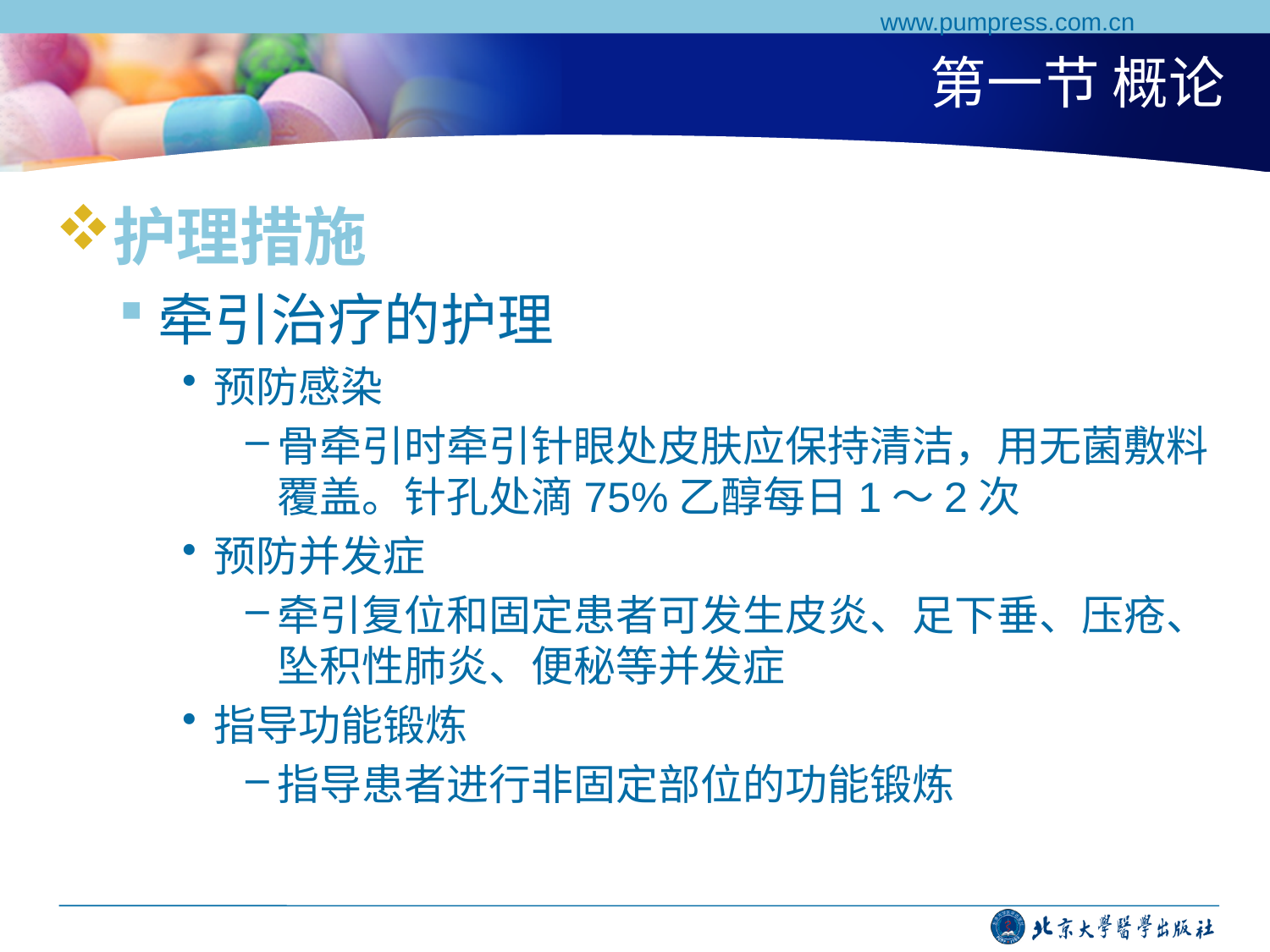

www.pumpress.com.cn
# 第一节 概论
护理措施
牵引治疗的护理
预防感染
骨牵引时牵引针眼处皮肤应保持清洁，用无菌敷料覆盖。针孔处滴75%乙醇每日1～2次
预防并发症
牵引复位和固定患者可发生皮炎、足下垂、压疮、坠积性肺炎、便秘等并发症
指导功能锻炼
指导患者进行非固定部位的功能锻炼